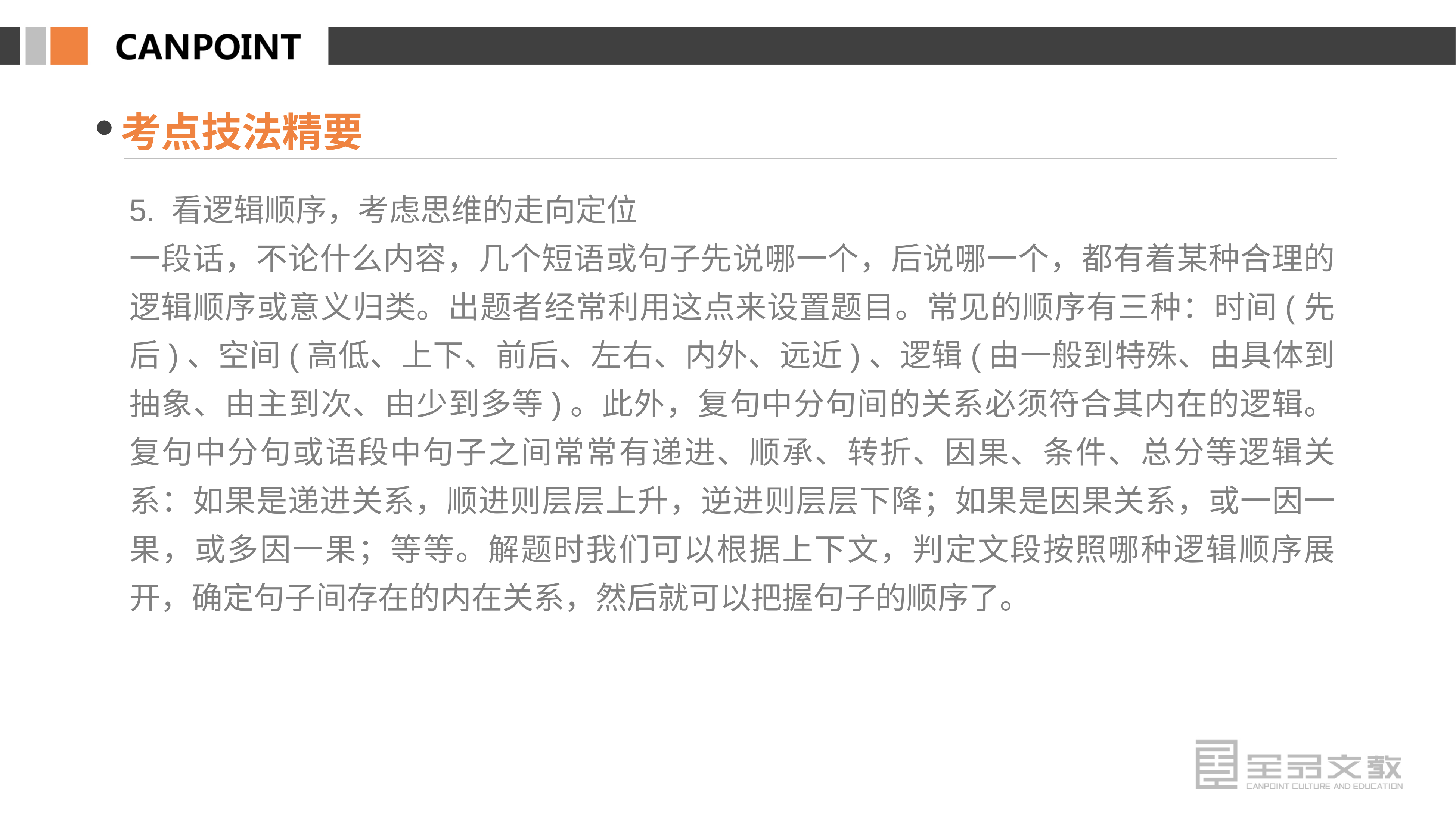

考点技法精要

5. 看逻辑顺序，考虑思维的走向定位
一段话，不论什么内容，几个短语或句子先说哪一个，后说哪一个，都有着某种合理的逻辑顺序或意义归类。出题者经常利用这点来设置题目。常见的顺序有三种：时间(先后)、空间(高低、上下、前后、左右、内外、远近)、逻辑(由一般到特殊、由具体到抽象、由主到次、由少到多等)。此外，复句中分句间的关系必须符合其内在的逻辑。复句中分句或语段中句子之间常常有递进、顺承、转折、因果、条件、总分等逻辑关系：如果是递进关系，顺进则层层上升，逆进则层层下降；如果是因果关系，或一因一果，或多因一果；等等。解题时我们可以根据上下文，判定文段按照哪种逻辑顺序展开，确定句子间存在的内在关系，然后就可以把握句子的顺序了。